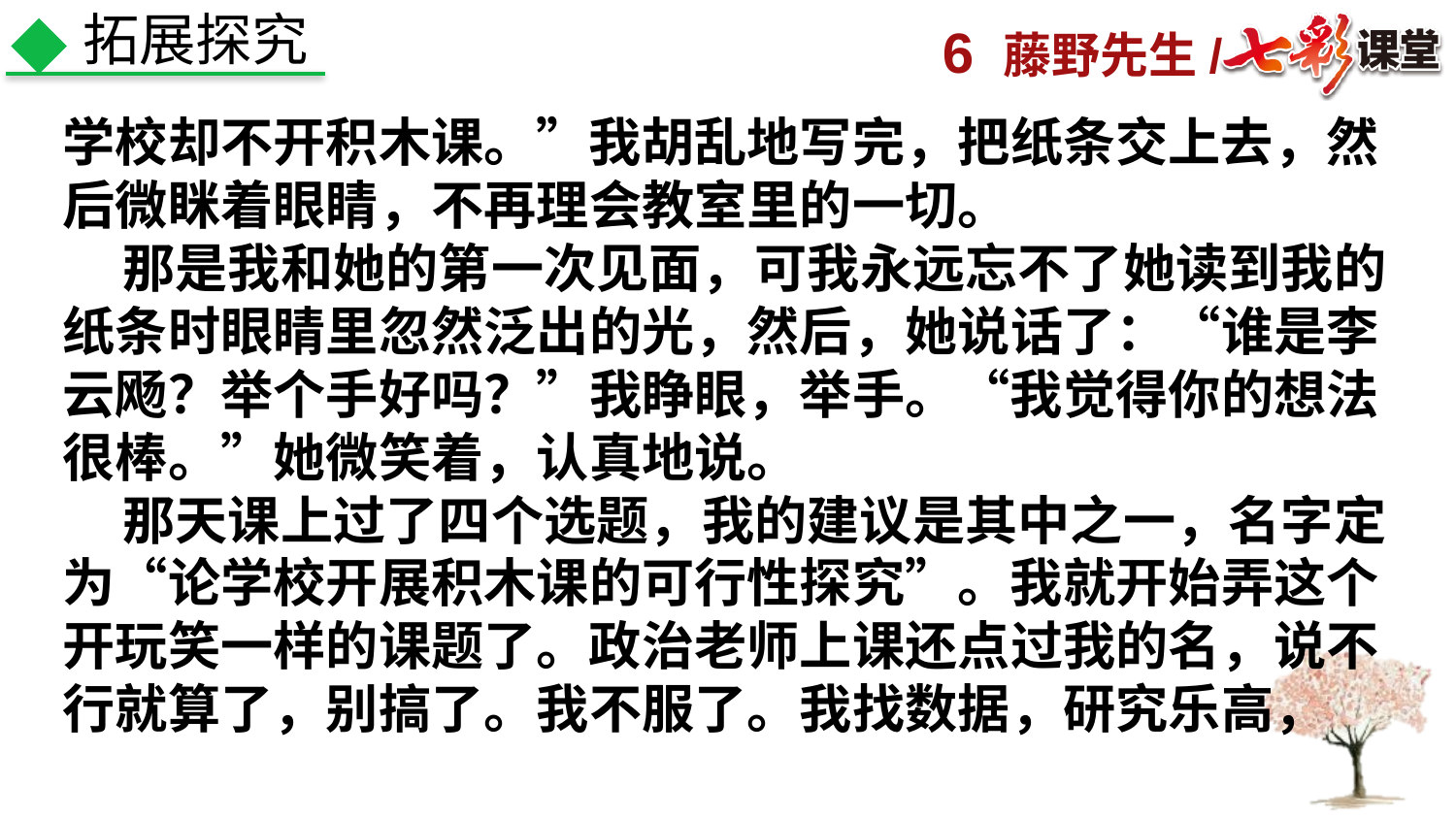

拓展探究

学校却不开积木课。”我胡乱地写完，把纸条交上去，然后微眯着眼睛，不再理会教室里的一切。
    那是我和她的第一次见面，可我永远忘不了她读到我的纸条时眼睛里忽然泛出的光，然后，她说话了：“谁是李云飏？举个手好吗？”我睁眼，举手。“我觉得你的想法很棒。”她微笑着，认真地说。
    那天课上过了四个选题，我的建议是其中之一，名字定为“论学校开展积木课的可行性探究”。我就开始弄这个开玩笑一样的课题了。政治老师上课还点过我的名，说不行就算了，别搞了。我不服了。我找数据，研究乐高，